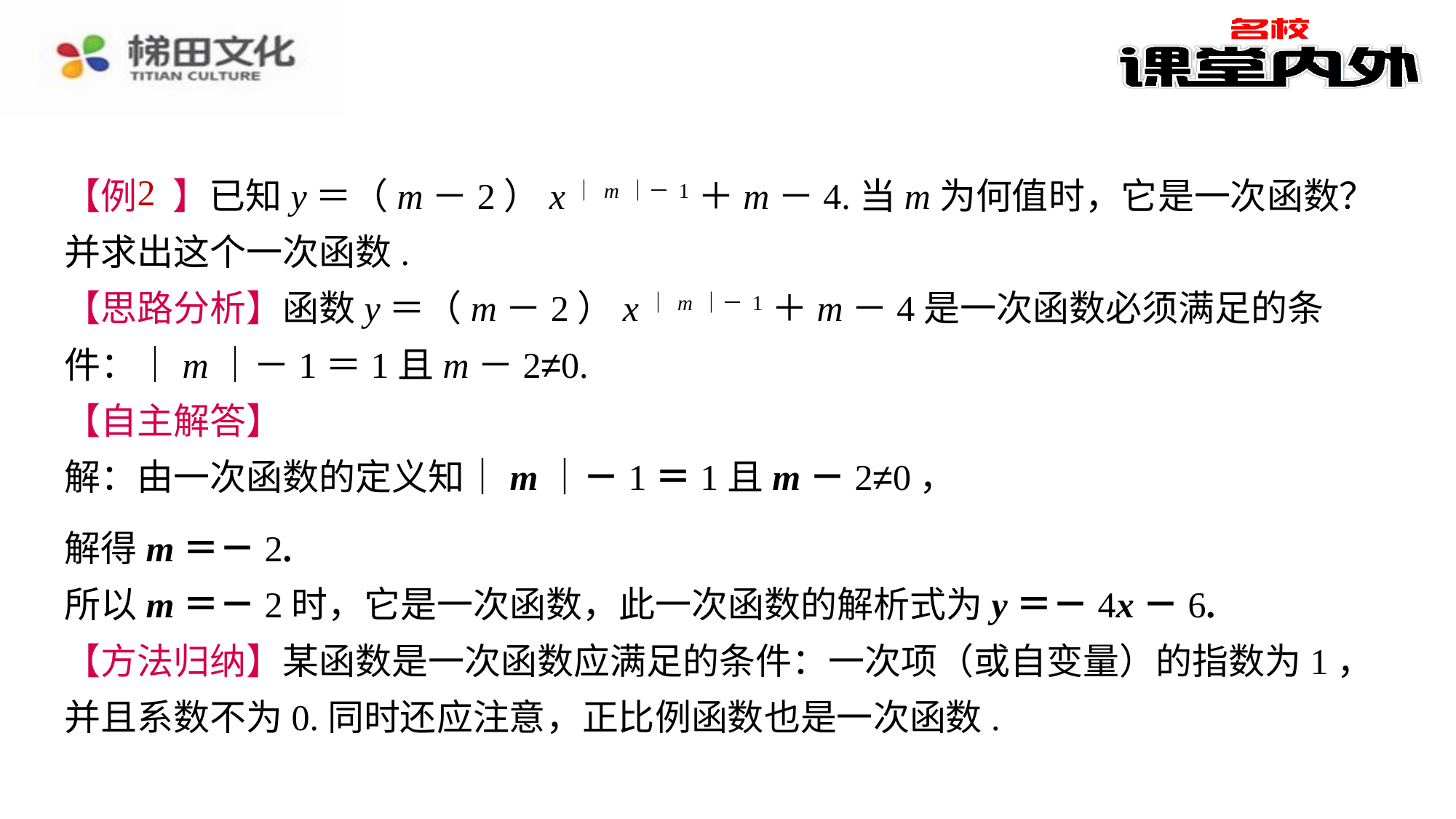

2
【例2】已知y＝（m－2）x｜m｜－1＋m－4.当m为何值时，它是一次函数？并求出这个一次函数.
【思路分析】函数y＝（m－2）x｜m｜－1＋m－4是一次函数必须满足的条件：｜m｜－1＝1且m－2≠0.
【自主解答】
解：由一次函数的定义知｜m｜－1＝1且m－2≠0，
解得m＝－2.
所以m＝－2时，它是一次函数，此一次函数的解析式为y＝－4x－6.
【方法归纳】某函数是一次函数应满足的条件：一次项（或自变量）的指数为1，并且系数不为0.同时还应注意，正比例函数也是一次函数.